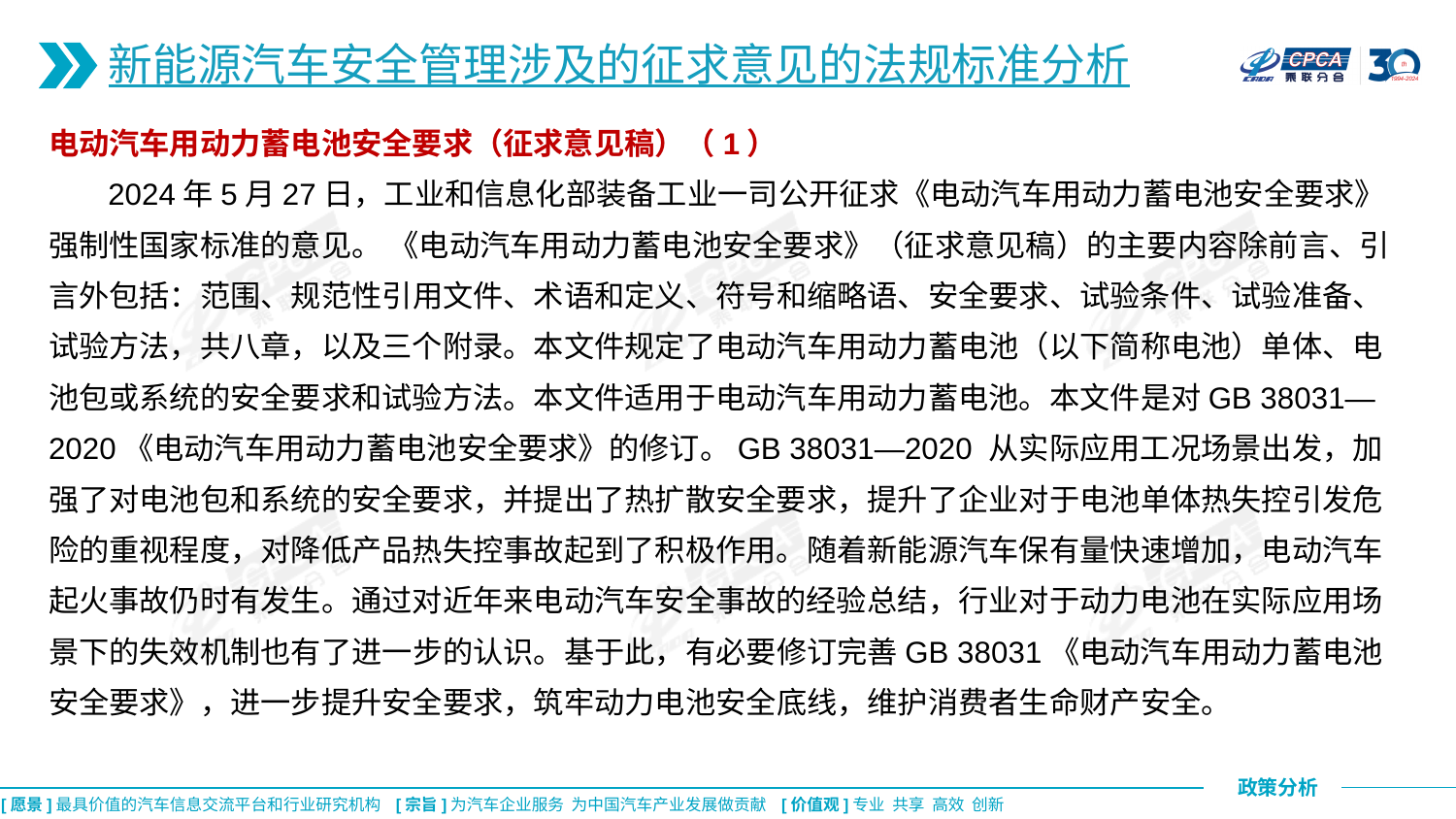

新能源汽车安全管理涉及的征求意见的法规标准分析
电动汽车用动力蓄电池安全要求（征求意见稿）（1）
       2024年5月27日，工业和信息化部装备工业一司公开征求《电动汽车用动力蓄电池安全要求》强制性国家标准的意见。 《电动汽车用动力蓄电池安全要求》（征求意见稿）的主要内容除前言、引言外包括：范围、规范性引用文件、术语和定义、符号和缩略语、安全要求、试验条件、试验准备、试验方法，共八章，以及三个附录。本文件规定了电动汽车用动力蓄电池（以下简称电池）单体、电池包或系统的安全要求和试验方法。本文件适用于电动汽车用动力蓄电池。本文件是对GB 38031—2020《电动汽车用动力蓄电池安全要求》的修订。GB 38031—2020 从实际应用工况场景出发，加强了对电池包和系统的安全要求，并提出了热扩散安全要求，提升了企业对于电池单体热失控引发危险的重视程度，对降低产品热失控事故起到了积极作用。随着新能源汽车保有量快速增加，电动汽车起火事故仍时有发生。通过对近年来电动汽车安全事故的经验总结，行业对于动力电池在实际应用场景下的失效机制也有了进一步的认识。基于此，有必要修订完善GB 38031《电动汽车用动力蓄电池安全要求》，进一步提升安全要求，筑牢动力电池安全底线，维护消费者生命财产安全。